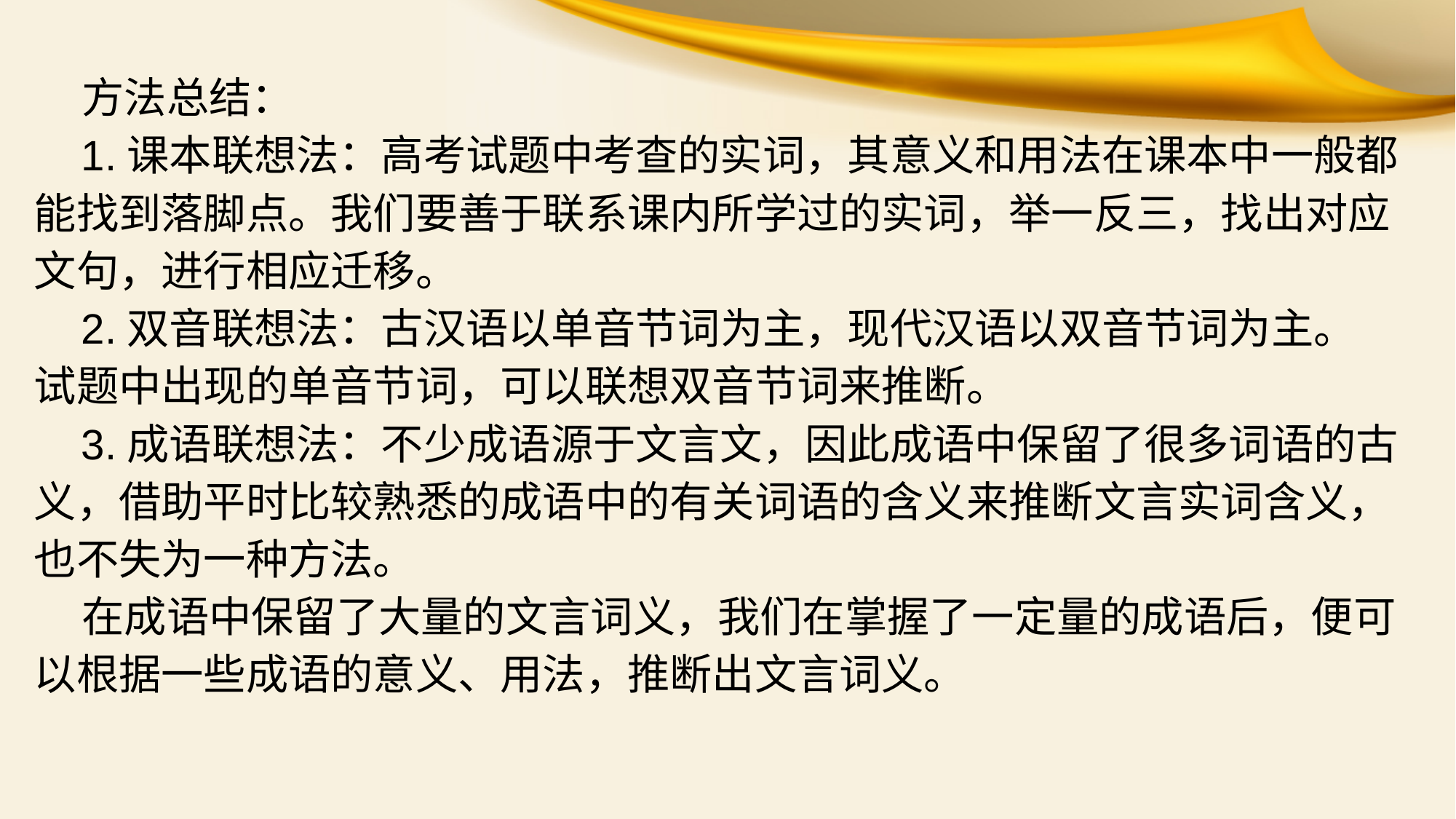

方法总结：
    1.课本联想法：高考试题中考查的实词，其意义和用法在课本中一般都能找到落脚点。我们要善于联系课内所学过的实词，举一反三，找出对应文句，进行相应迁移。
    2.双音联想法：古汉语以单音节词为主，现代汉语以双音节词为主。
试题中出现的单音节词，可以联想双音节词来推断。
    3.成语联想法：不少成语源于文言文，因此成语中保留了很多词语的古义，借助平时比较熟悉的成语中的有关词语的含义来推断文言实词含义，也不失为一种方法。
    在成语中保留了大量的文言词义，我们在掌握了一定量的成语后，便可以根据一些成语的意义、用法，推断出文言词义。